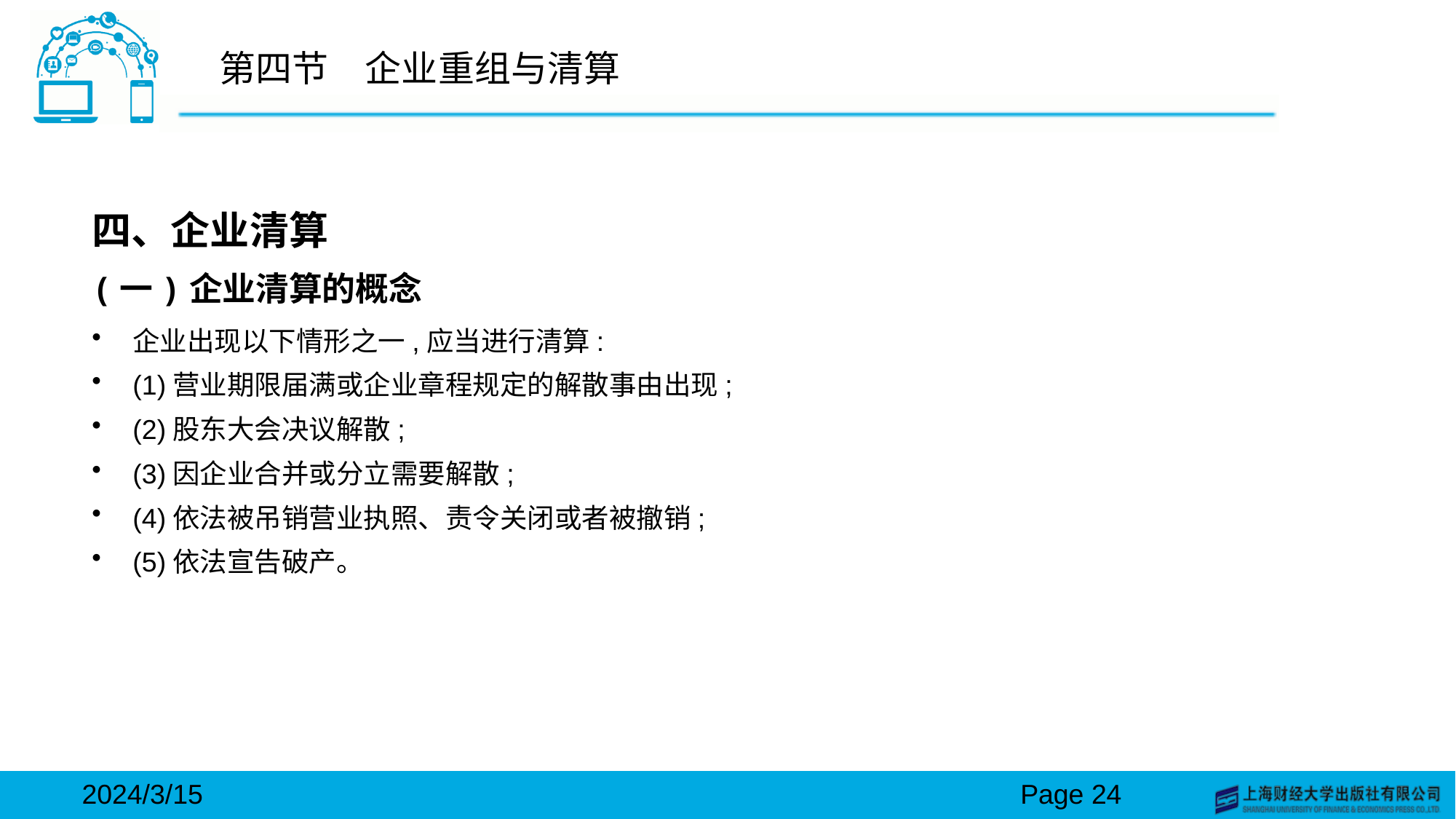

# 第四节　企业重组与清算
四、企业清算
(一)企业清算的概念
企业出现以下情形之一,应当进行清算:
(1)营业期限届满或企业章程规定的解散事由出现;
(2)股东大会决议解散;
(3)因企业合并或分立需要解散;
(4)依法被吊销营业执照、责令关闭或者被撤销;
(5)依法宣告破产。

2024/3/15
Page 24